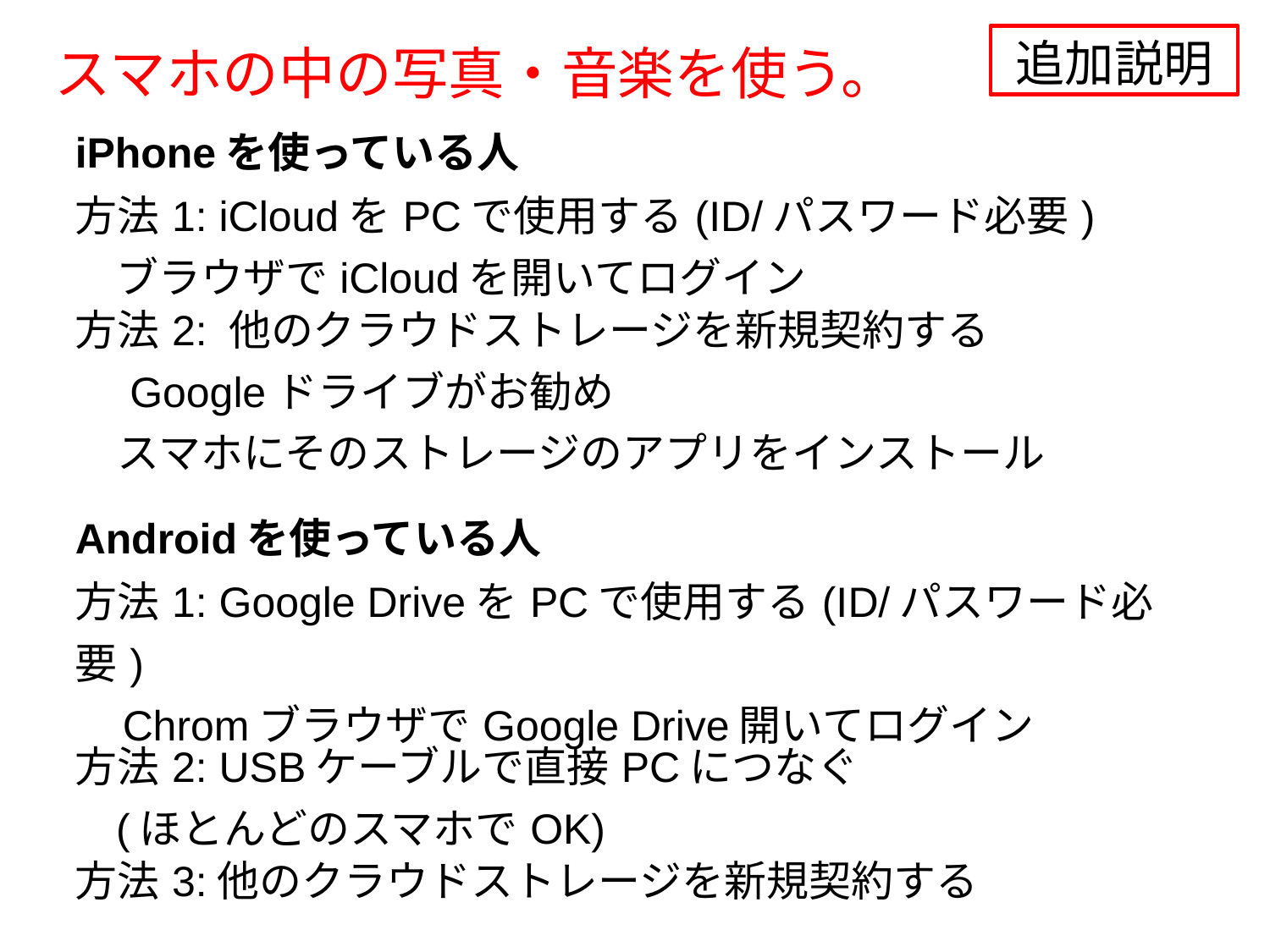

追加説明
スマホの中の写真・音楽を使う。
| iPhoneを使っている人 |
| --- |
| 方法1: iCloudをPCで使用する(ID/パスワード必要) ブラウザでiCloudを開いてログイン |
| 方法2: 他のクラウドストレージを新規契約する 　Googleドライブがお勧め 　スマホにそのストレージのアプリをインストール |
|  |
| Androidを使っている人 |
| 方法1: Google DriveをPCで使用する(ID/パスワード必要) ChromブラウザでGoogle Drive開いてログイン |
| 方法2: USBケーブルで直接PCにつなぐ (ほとんどのスマホでOK) |
| 方法3:他のクラウドストレージを新規契約する |